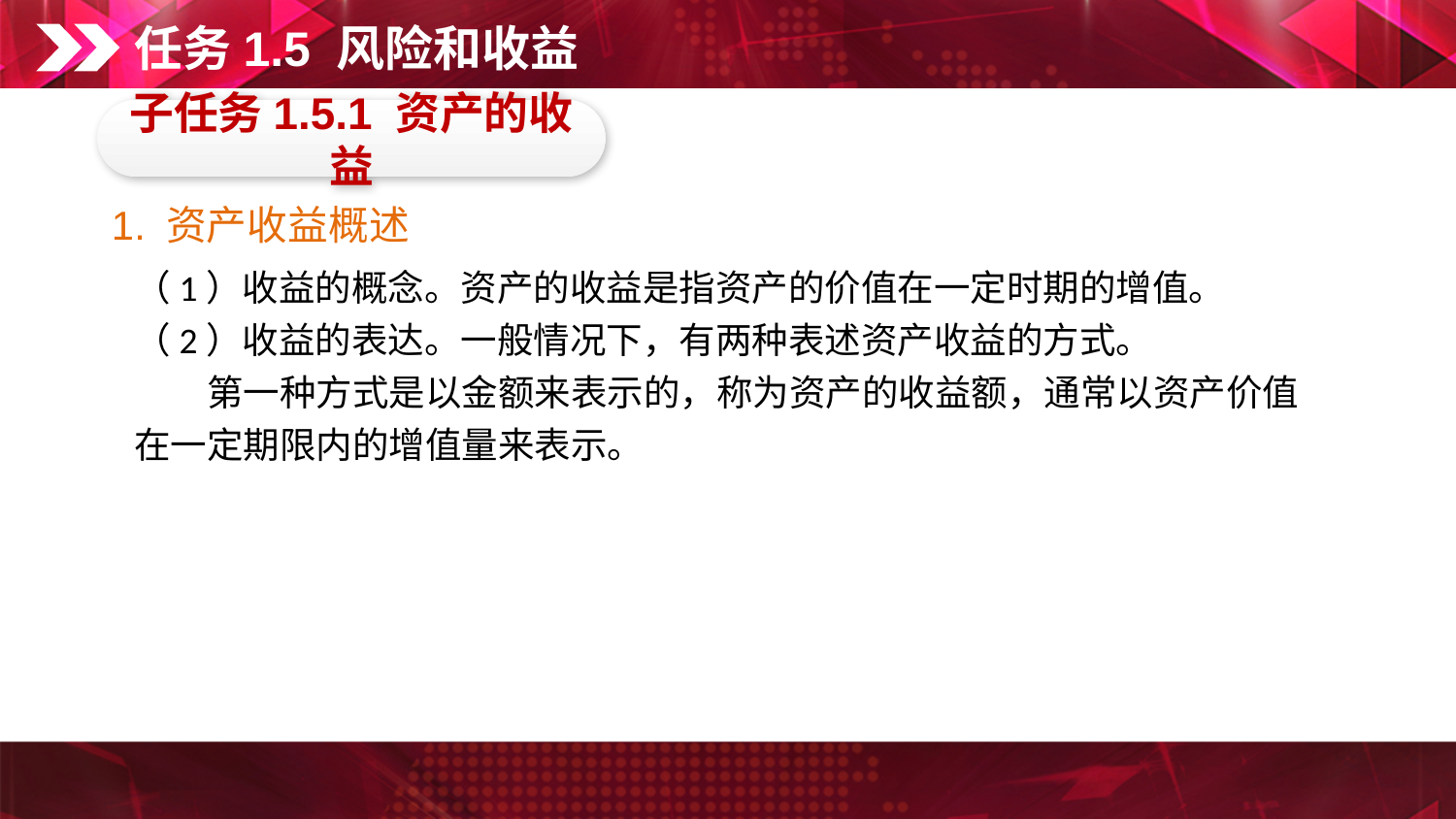

任务1.5 风险和收益

子任务1.5.1 资产的收益
1. 资产收益概述
（1）收益的概念。资产的收益是指资产的价值在一定时期的增值。
（2）收益的表达。一般情况下，有两种表述资产收益的方式。
　　第一种方式是以金额来表示的，称为资产的收益额，通常以资产价值在一定期限内的增值量来表示。